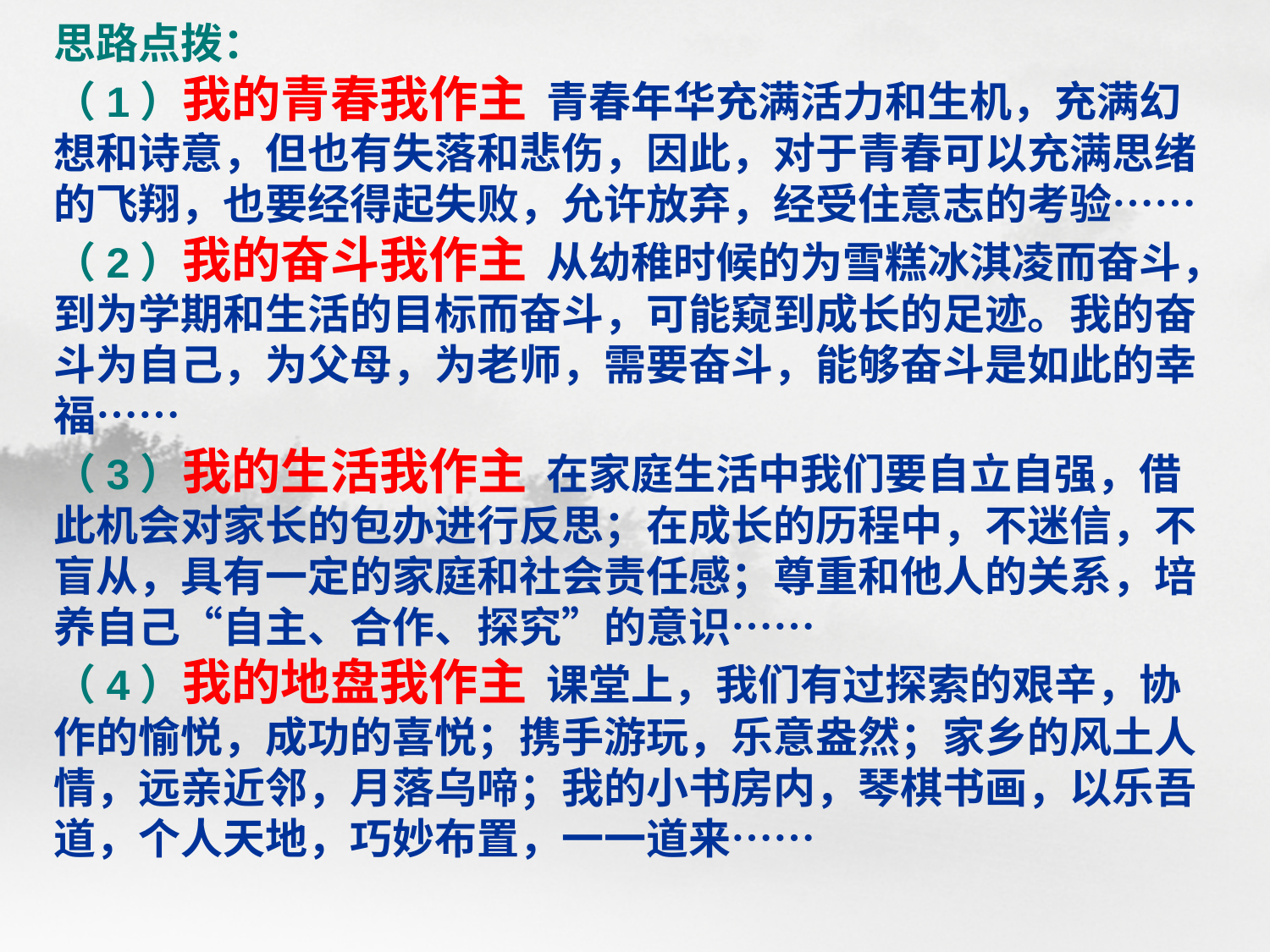

# 思路点拨： （1）我的青春我作主  青春年华充满活力和生机，充满幻想和诗意，但也有失落和悲伤，因此，对于青春可以充满思绪的飞翔，也要经得起失败，允许放弃，经受住意志的考验…… （2）我的奋斗我作主  从幼稚时候的为雪糕冰淇凌而奋斗，到为学期和生活的目标而奋斗，可能窥到成长的足迹。我的奋斗为自己，为父母，为老师，需要奋斗，能够奋斗是如此的幸福…… （3）我的生活我作主  在家庭生活中我们要自立自强，借此机会对家长的包办进行反思；在成长的历程中，不迷信，不盲从，具有一定的家庭和社会责任感；尊重和他人的关系，培养自己“自主、合作、探究”的意识…… （4）我的地盘我作主  课堂上，我们有过探索的艰辛，协作的愉悦，成功的喜悦；携手游玩，乐意盎然；家乡的风土人情，远亲近邻，月落乌啼；我的小书房内，琴棋书画，以乐吾道，个人天地，巧妙布置，一一道来……